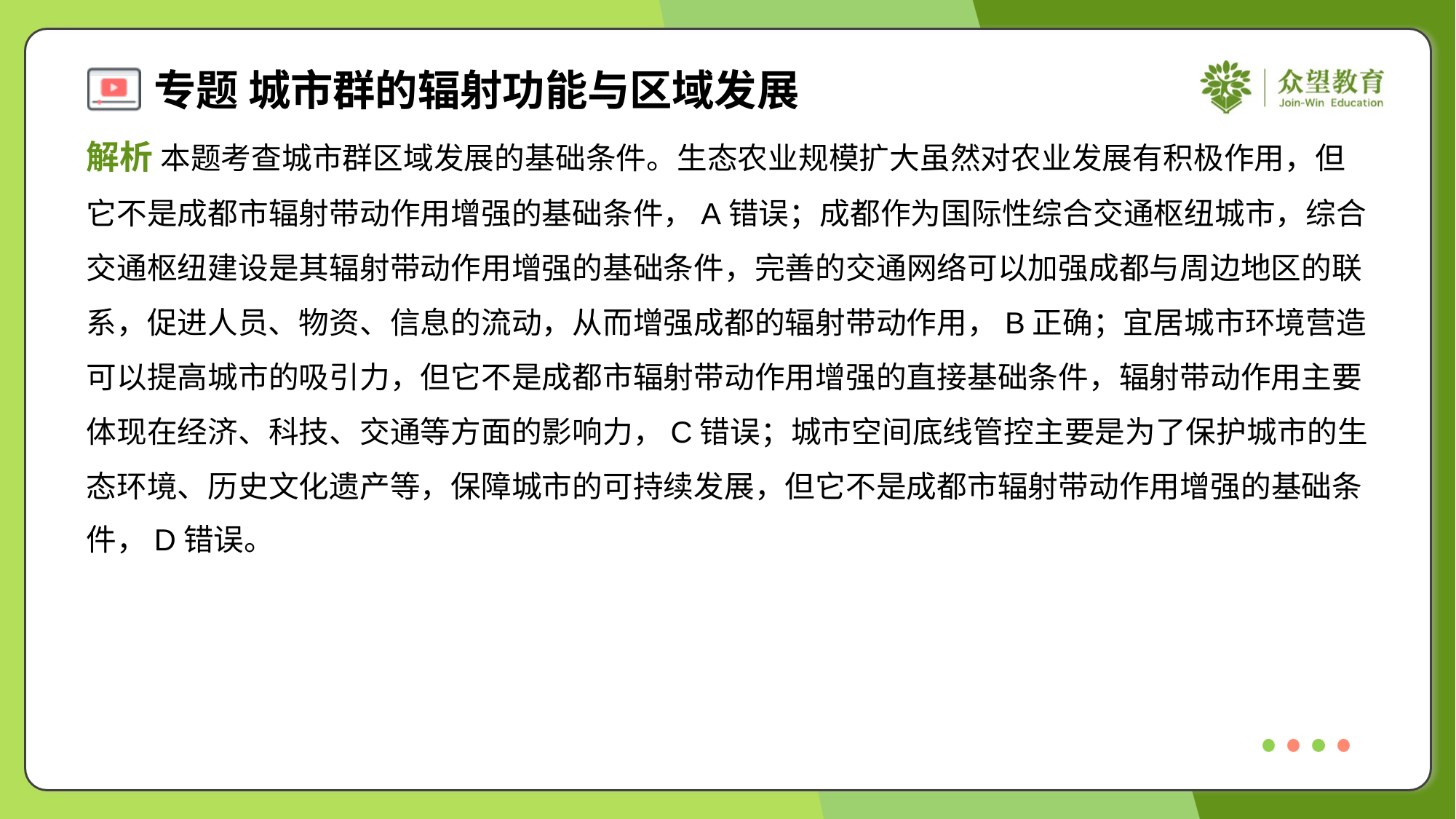

解析 本题考查城市群区域发展的基础条件。生态农业规模扩大虽然对农业发展有积极作用，但
它不是成都市辐射带动作用增强的基础条件，A错误；成都作为国际性综合交通枢纽城市，综合
交通枢纽建设是其辐射带动作用增强的基础条件，完善的交通网络可以加强成都与周边地区的联
系，促进人员、物资、信息的流动，从而增强成都的辐射带动作用，B正确；宜居城市环境营造
可以提高城市的吸引力，但它不是成都市辐射带动作用增强的直接基础条件，辐射带动作用主要
体现在经济、科技、交通等方面的影响力，C错误；城市空间底线管控主要是为了保护城市的生
态环境、历史文化遗产等，保障城市的可持续发展，但它不是成都市辐射带动作用增强的基础条
件，D错误。